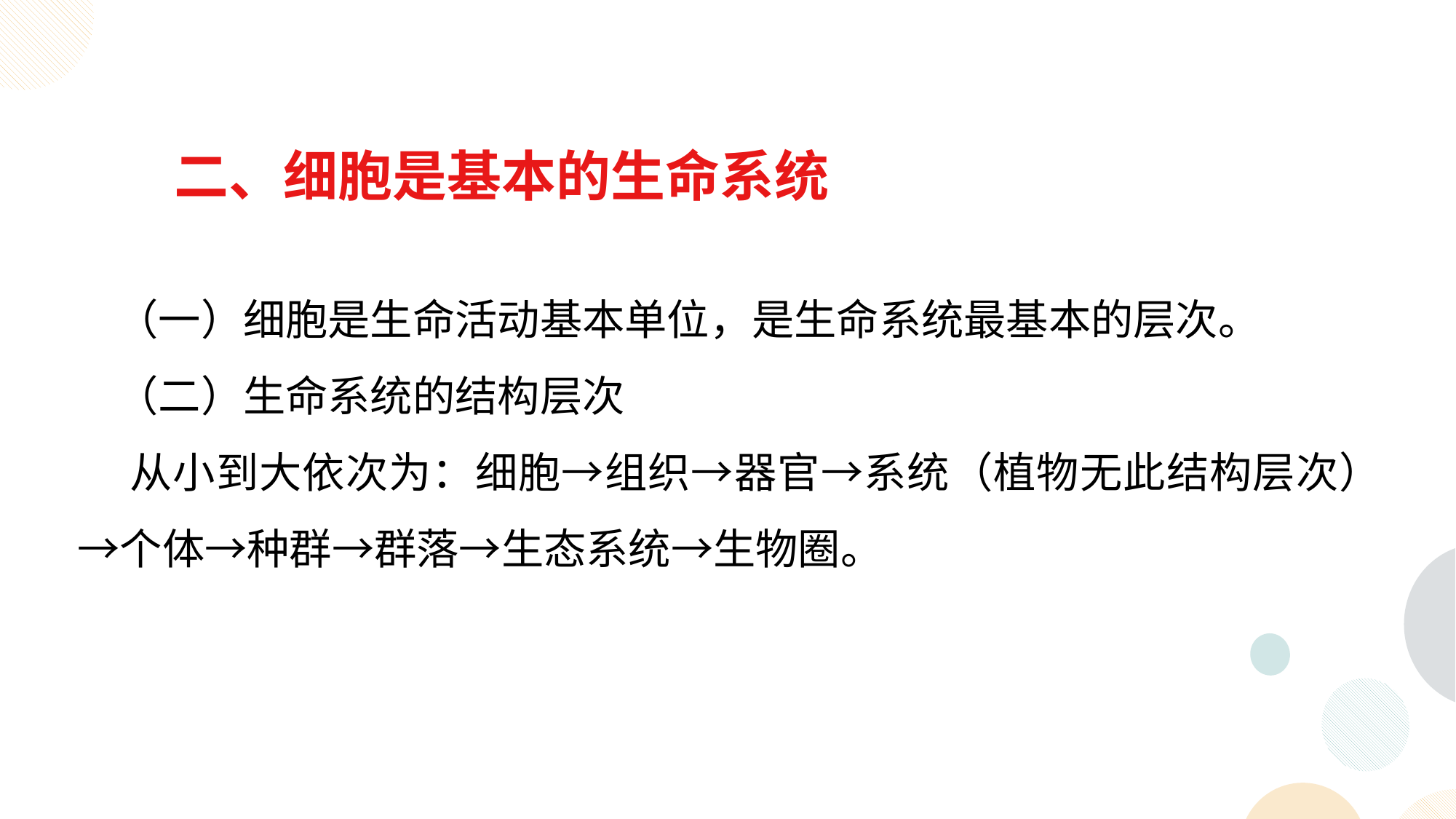

二、细胞是基本的生命系统
   （一）细胞是生命活动基本单位，是生命系统最基本的层次。
   （二）生命系统的结构层次
    从小到大依次为：细胞→组织→器官→系统（植物无此结构层次）→个体→种群→群落→生态系统→生物圈。